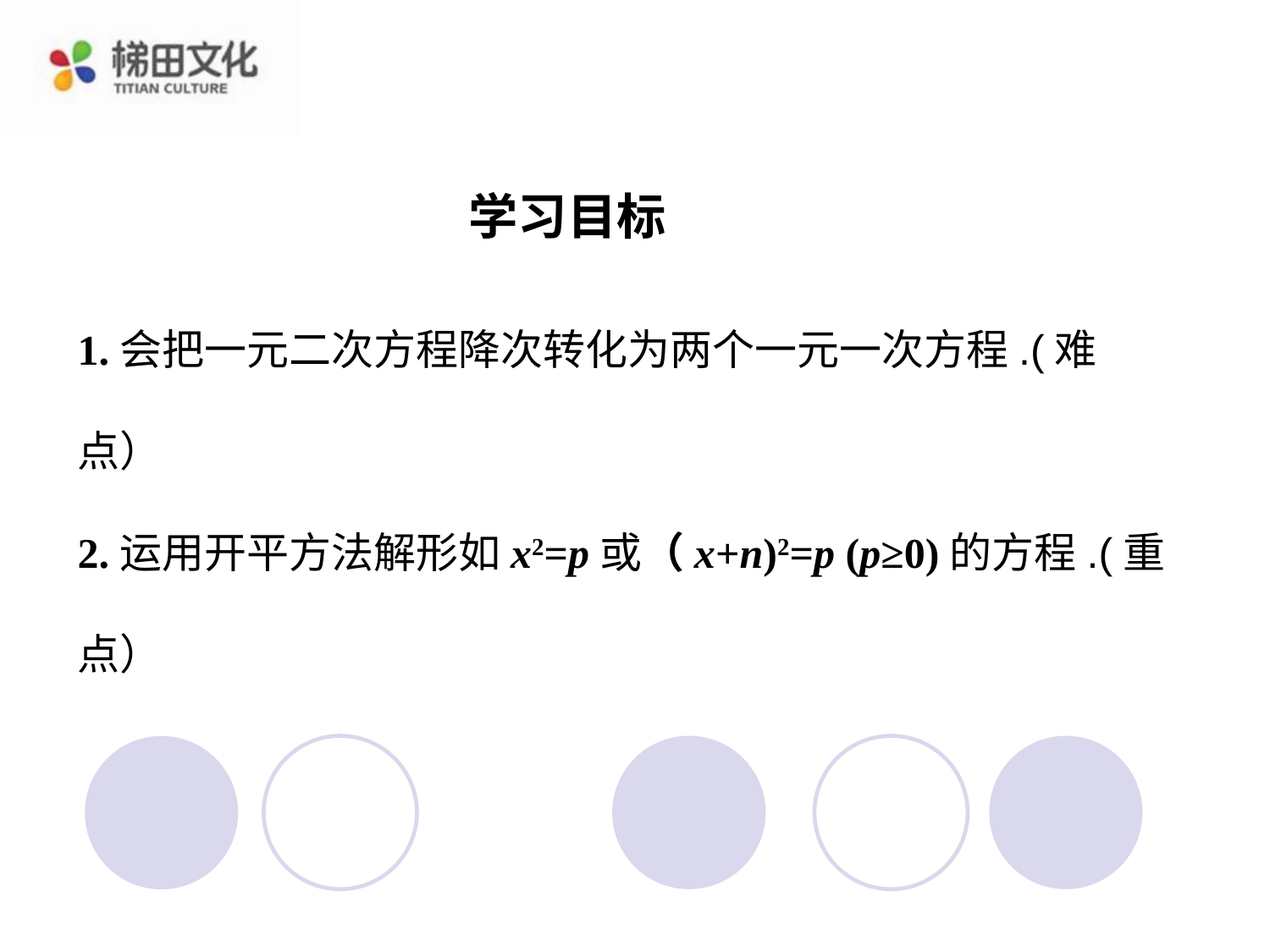

学习目标

1.会把一元二次方程降次转化为两个一元一次方程.(难点）
2.运用开平方法解形如x2=p或（x+n)2=p (p≥0)的方程.(重点）